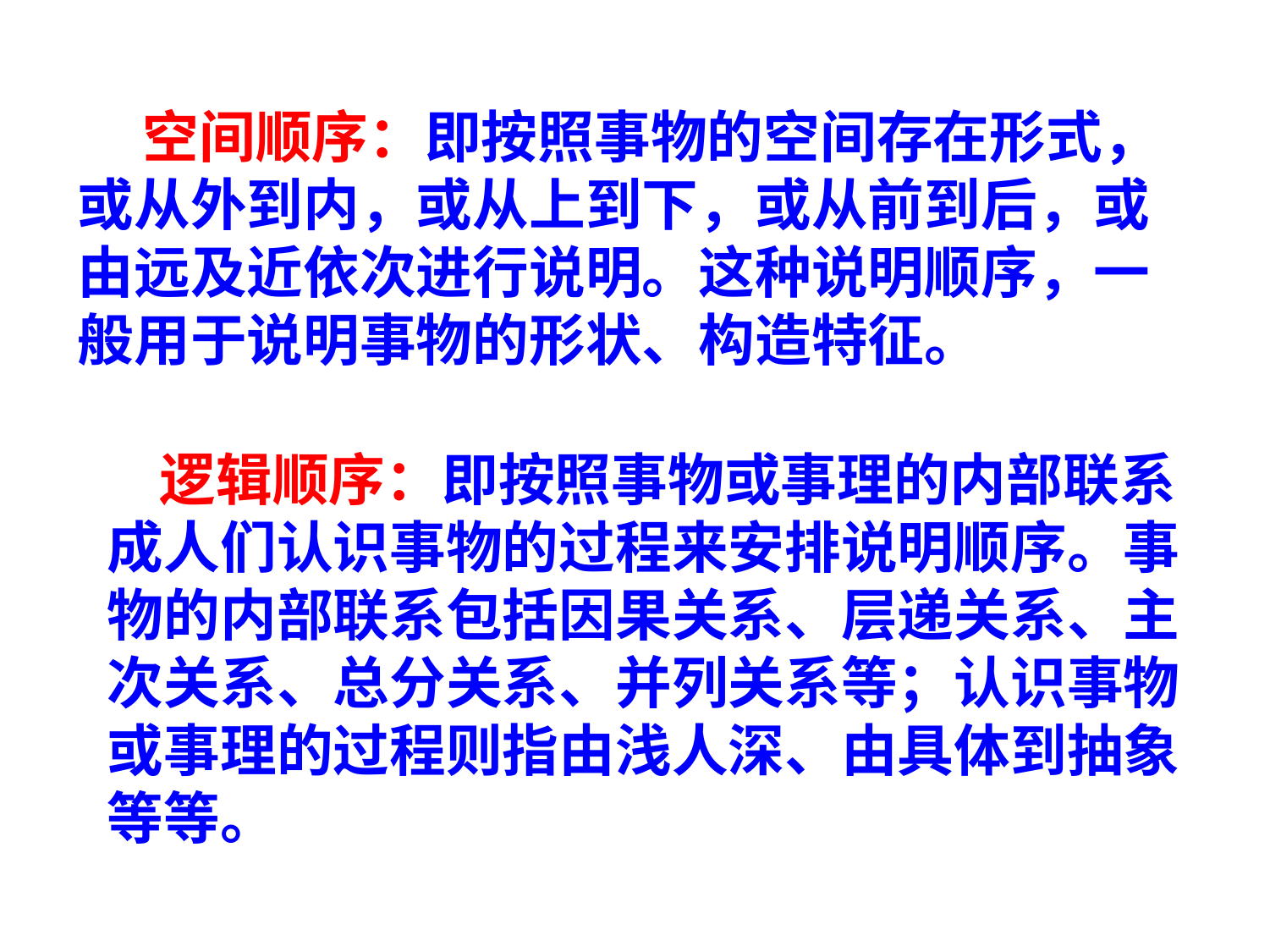

空间顺序：即按照事物的空间存在形式，或从外到内，或从上到下，或从前到后，或由远及近依次进行说明。这种说明顺序，一般用于说明事物的形状、构造特征。
   逻辑顺序：即按照事物或事理的内部联系成人们认识事物的过程来安排说明顺序。事物的内部联系包括因果关系、层递关系、主次关系、总分关系、并列关系等；认识事物或事理的过程则指由浅人深、由具体到抽象等等。